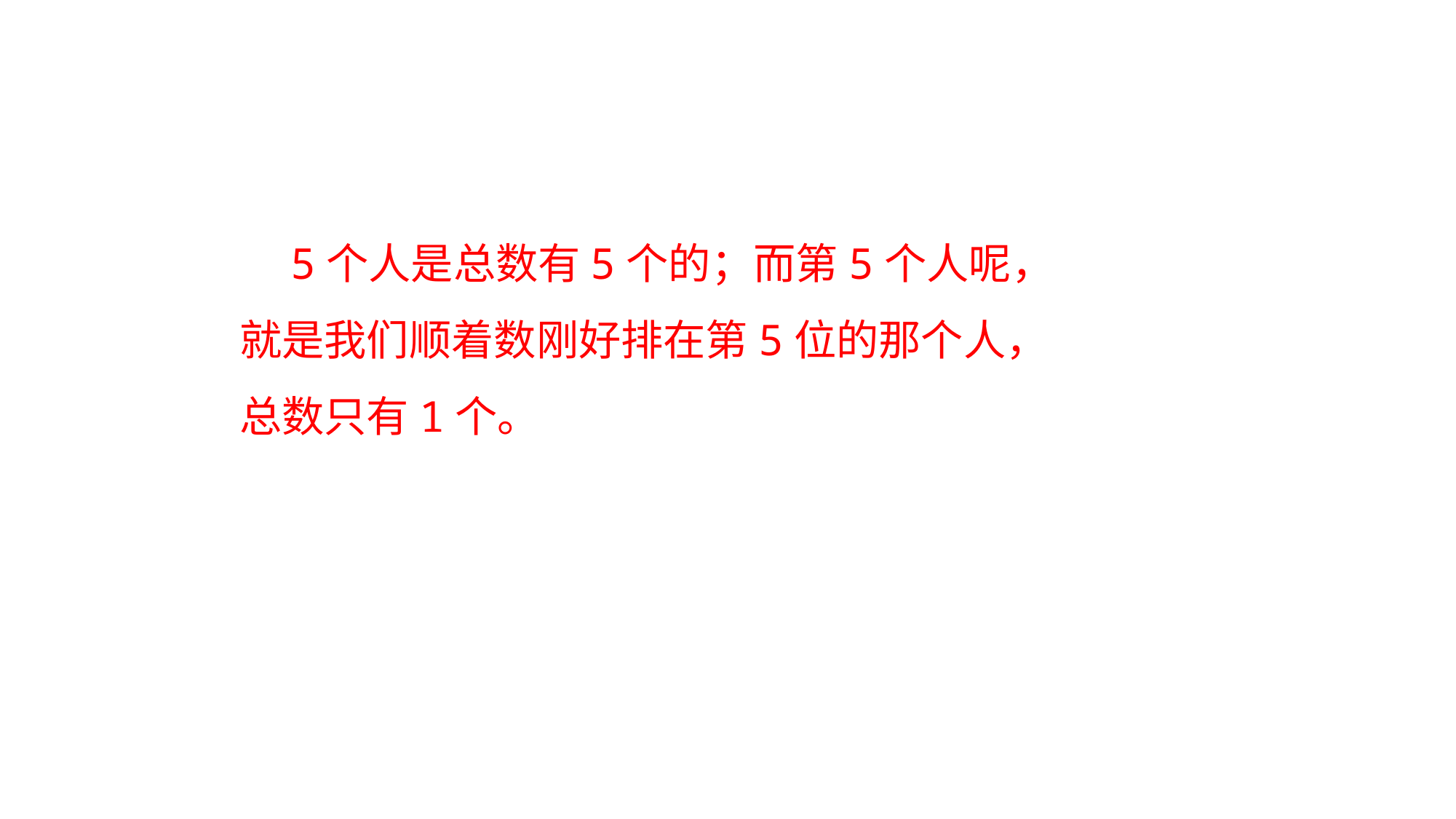

5个人是总数有5个的；而第5个人呢，就是我们顺着数刚好排在第5位的那个人，总数只有1个。